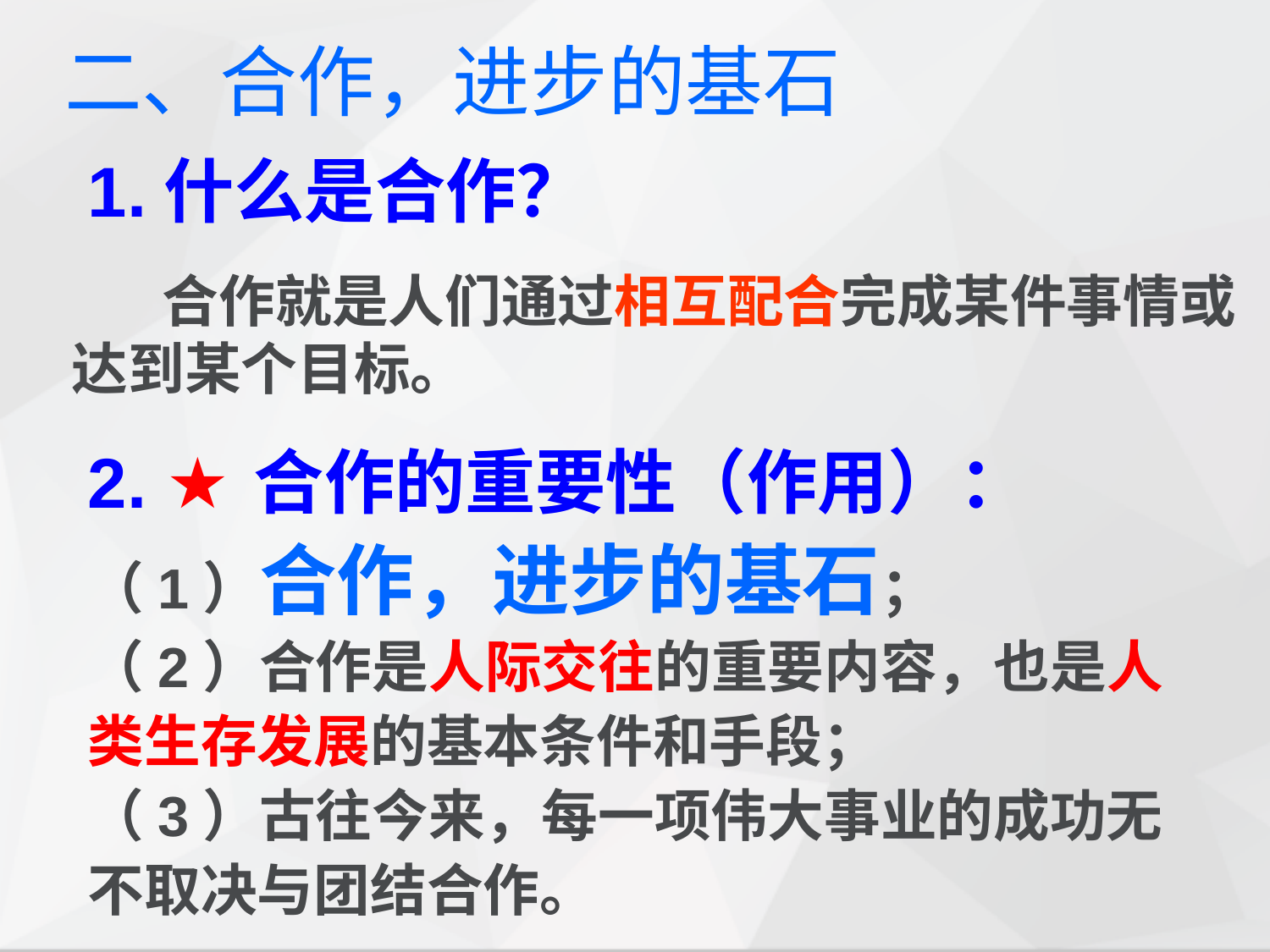

二、合作，进步的基石
1.什么是合作？
      合作就是人们通过相互配合完成某件事情或达到某个目标。
2. ★合作的重要性（作用）：
（1）合作，进步的基石；
（2）合作是人际交往的重要内容，也是人类生存发展的基本条件和手段；
（3）古往今来，每一项伟大事业的成功无不取决与团结合作。